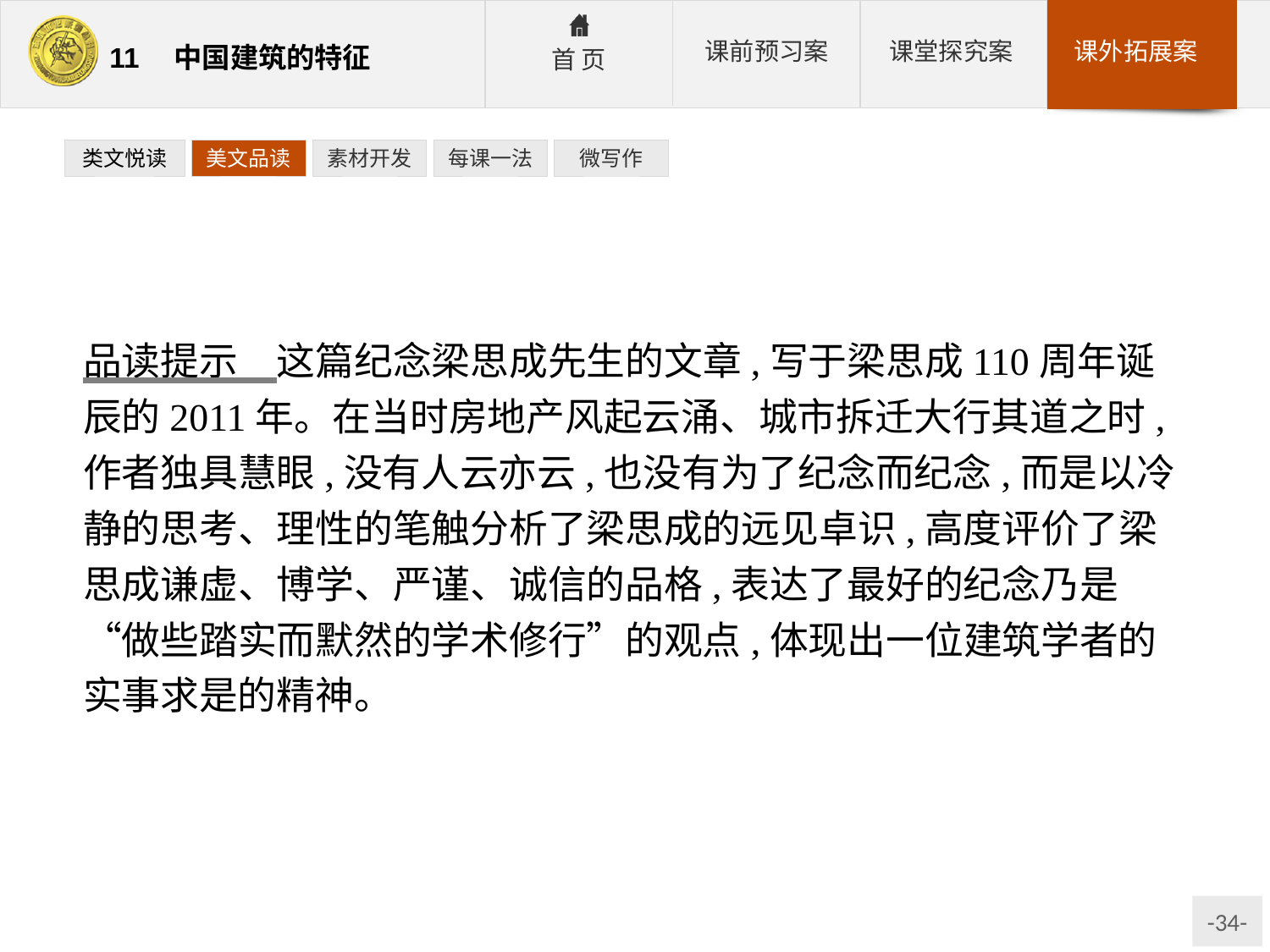

类文悦读
美文品读
素材开发
每课一法
微写作
品读提示　这篇纪念梁思成先生的文章,写于梁思成110周年诞辰的2011年。在当时房地产风起云涌、城市拆迁大行其道之时,作者独具慧眼,没有人云亦云,也没有为了纪念而纪念,而是以冷静的思考、理性的笔触分析了梁思成的远见卓识,高度评价了梁思成谦虚、博学、严谨、诚信的品格,表达了最好的纪念乃是“做些踏实而默然的学术修行”的观点,体现出一位建筑学者的实事求是的精神。